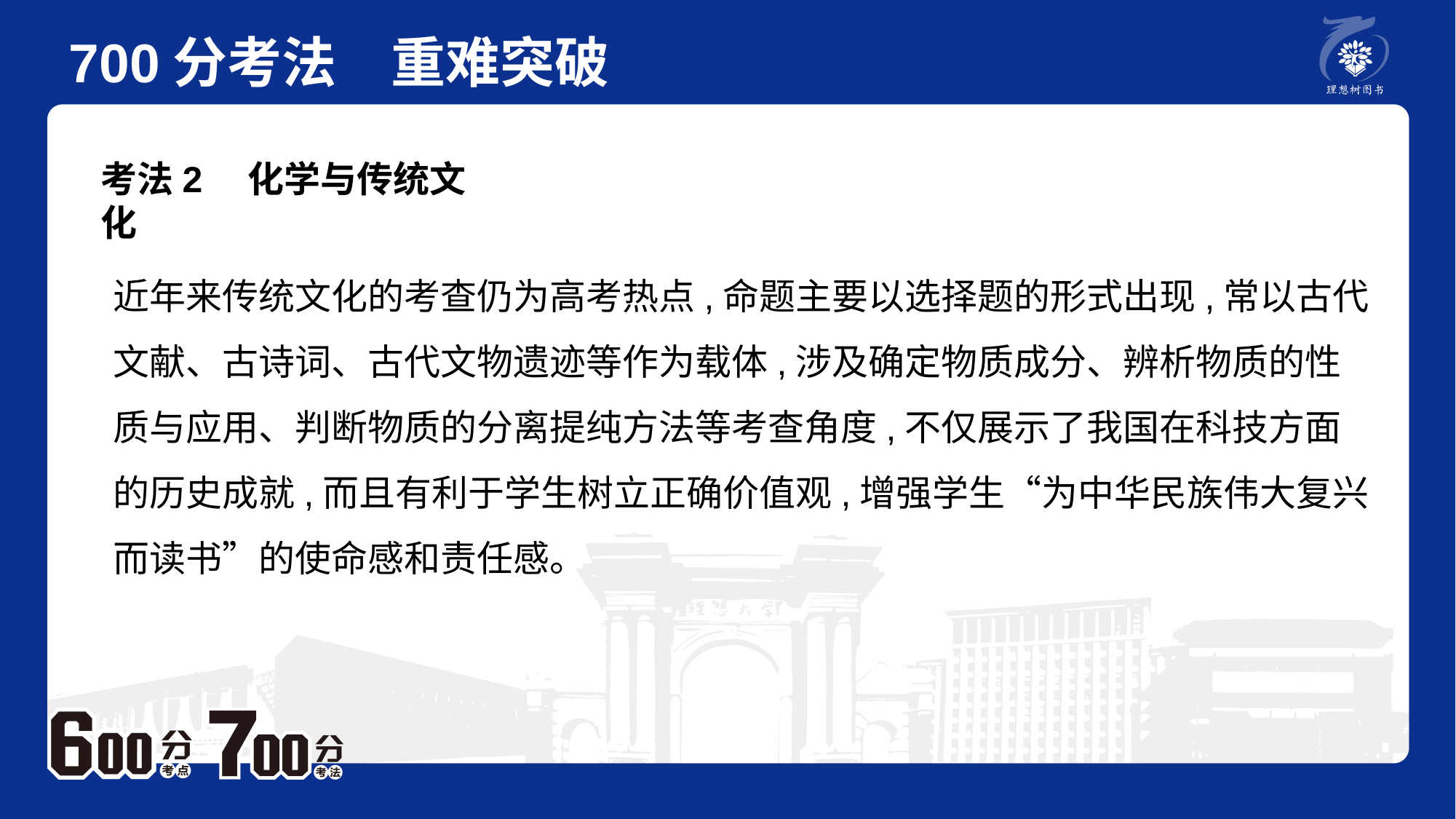

700分考法　重难突破
考法2　化学与传统文化
近年来传统文化的考查仍为高考热点,命题主要以选择题的形式出现,常以古代文献、古诗词、古代文物遗迹等作为载体,涉及确定物质成分、辨析物质的性质与应用、判断物质的分离提纯方法等考查角度,不仅展示了我国在科技方面的历史成就,而且有利于学生树立正确价值观,增强学生“为中华民族伟大复兴而读书”的使命感和责任感。